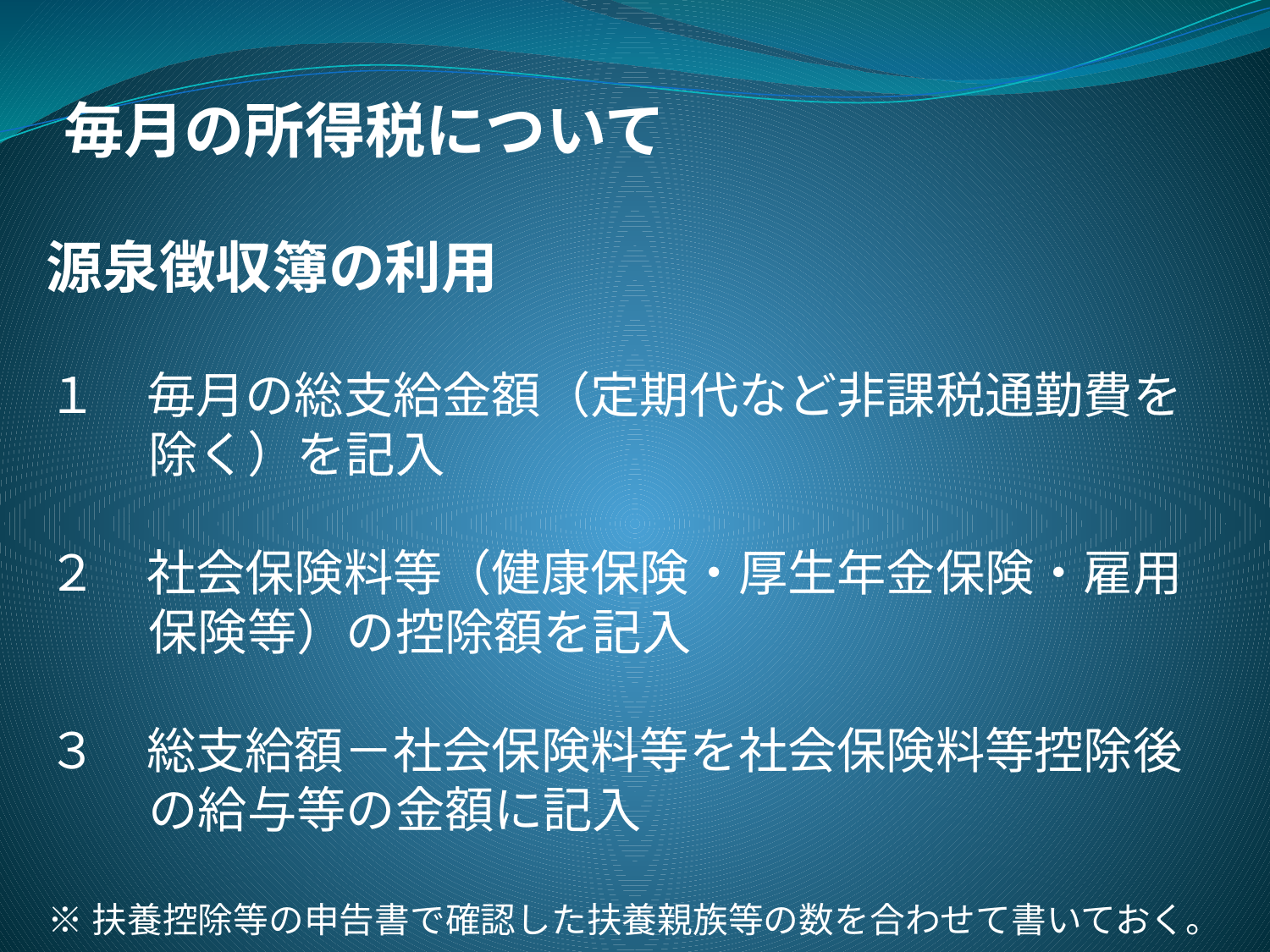

毎月の所得税について
源泉徴収簿の利用
１　毎月の総支給金額（定期代など非課税通勤費を除く）を記入

２　社会保険料等（健康保険・厚生年金保険・雇用保険等）の控除額を記入

３　総支給額－社会保険料等を社会保険料等控除後の給与等の金額に記入

※扶養控除等の申告書で確認した扶養親族等の数を合わせて書いておく。